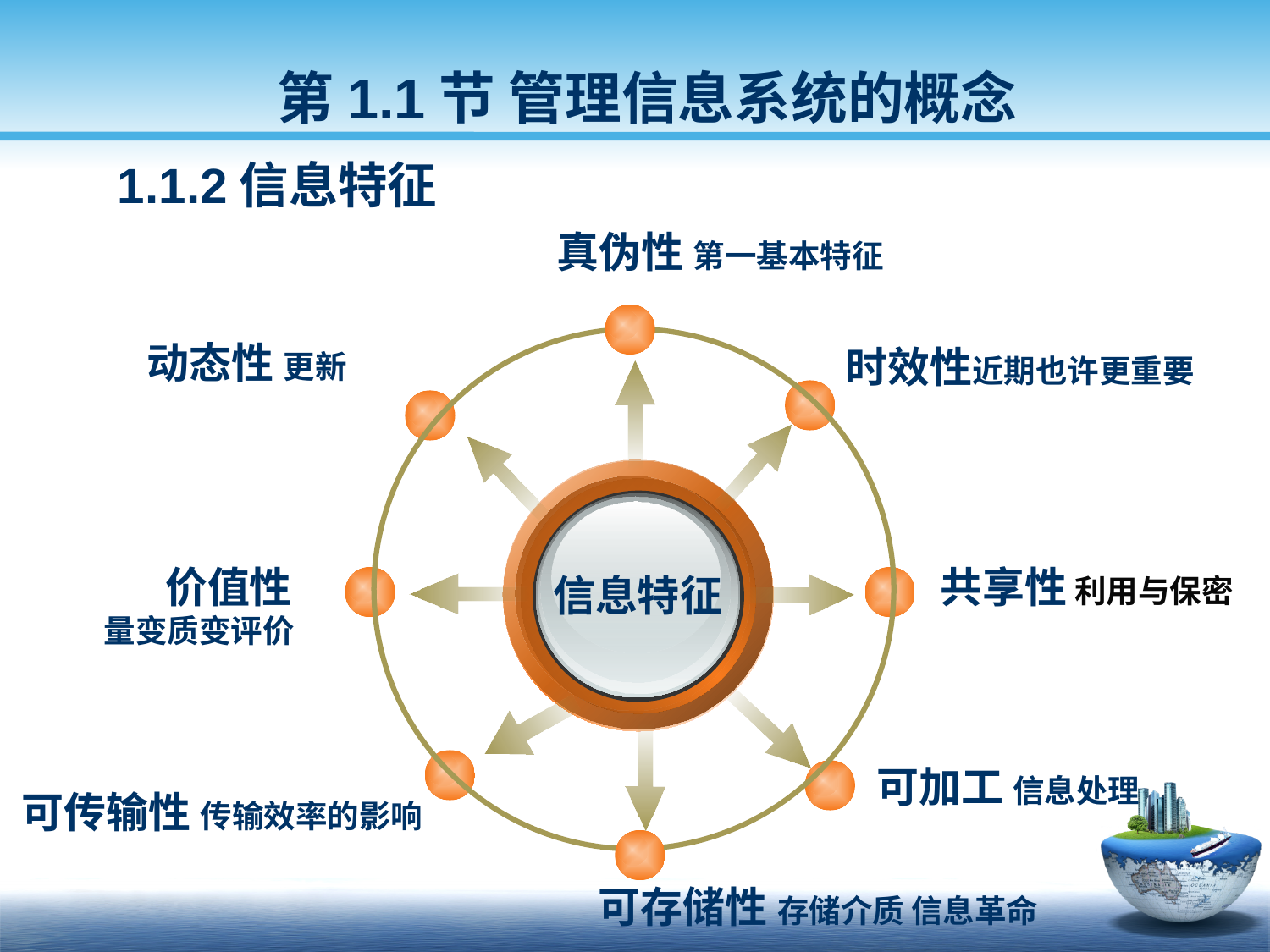

第1.1节 管理信息系统的概念
# 1.1.2信息特征
真伪性 第一基本特征

动态性 更新
时效性近期也许更重要

价值性
量变质变评价
共享性 利用与保密
信息特征

可加工 信息处理

可传输性 传输效率的影响

可存储性 存储介质 信息革命